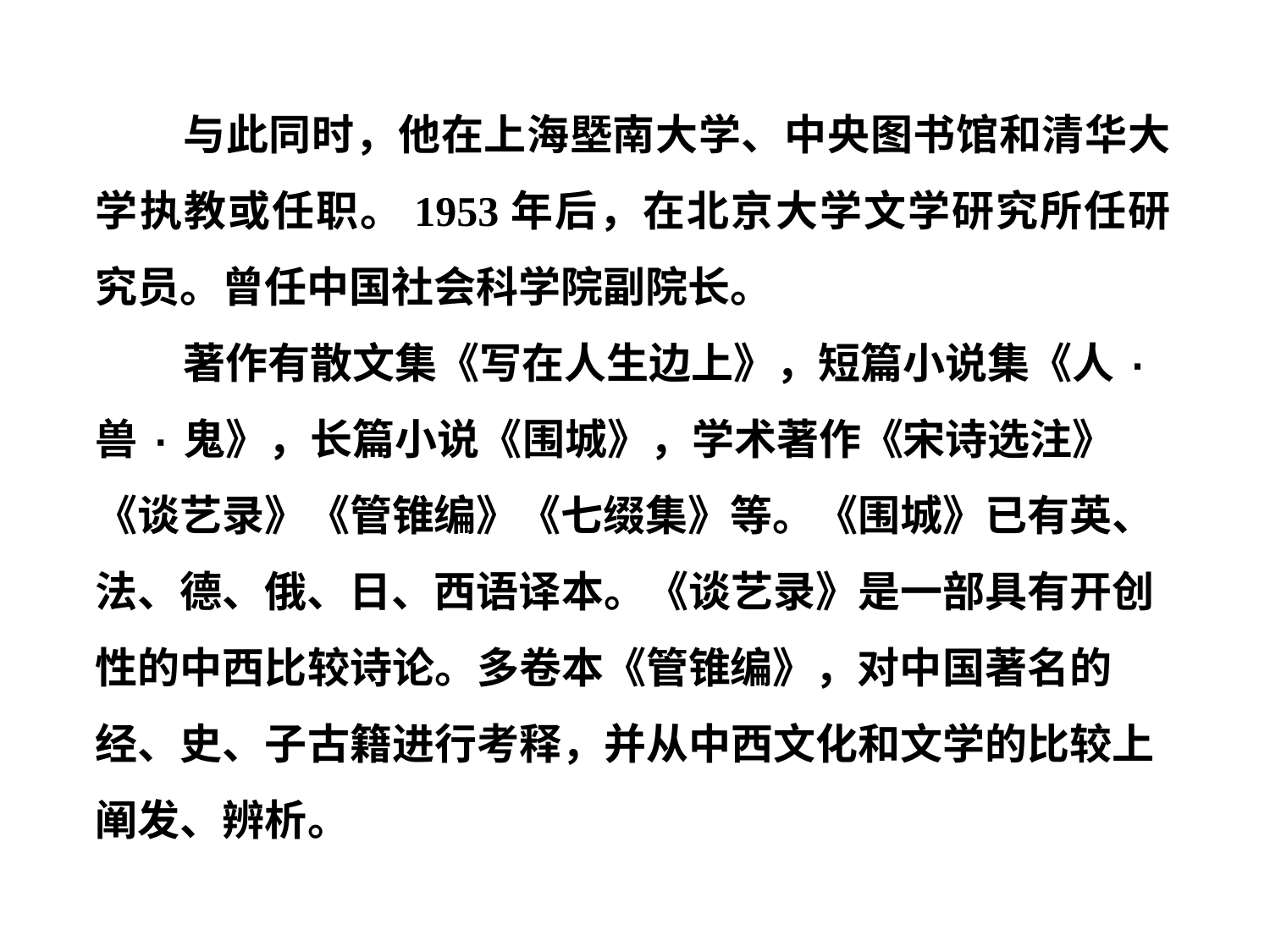

与此同时，他在上海塈南大学、中央图书馆和清华大学执教或任职。1953年后，在北京大学文学研究所任研究员。曾任中国社会科学院副院长。
著作有散文集《写在人生边上》，短篇小说集《人·兽·鬼》，长篇小说《围城》，学术著作《宋诗选注》《谈艺录》《管锥编》《七缀集》等。《围城》已有英、法、德、俄、日、西语译本。《谈艺录》是一部具有开创性的中西比较诗论。多卷本《管锥编》，对中国著名的经、史、子古籍进行考释，并从中西文化和文学的比较上阐发、辨析。